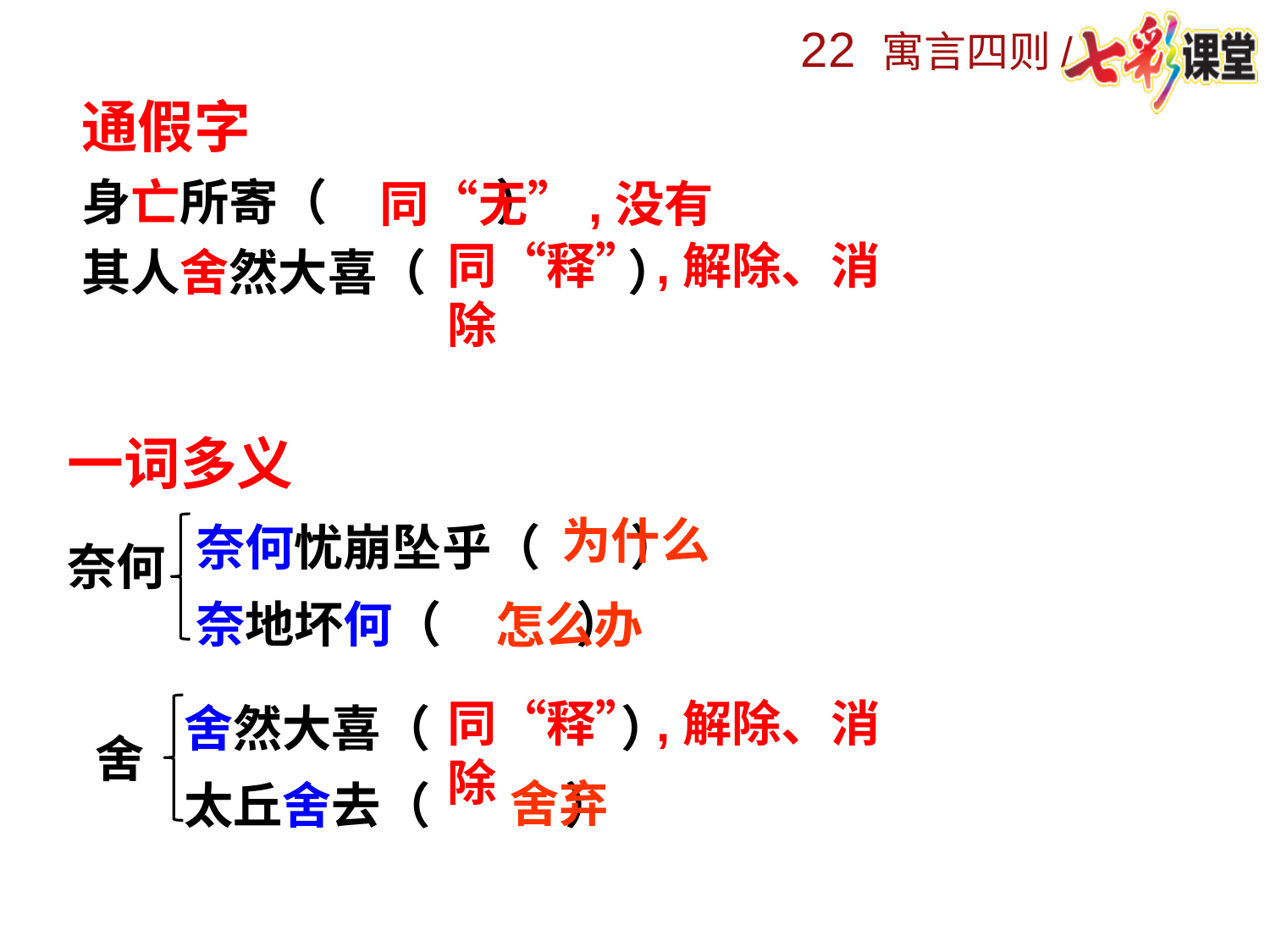

通假字
身亡所寄（               ）
其人舍然大喜（                  ）
同“无”,没有
同“释”,解除、消除
一词多义
奈何忧崩坠乎（        ）
奈地坏何（            ）
为什么

奈何
怎么办
舍然大喜（                 ）
太丘舍去（            ）
同“释”,解除、消除

舍
舍弃